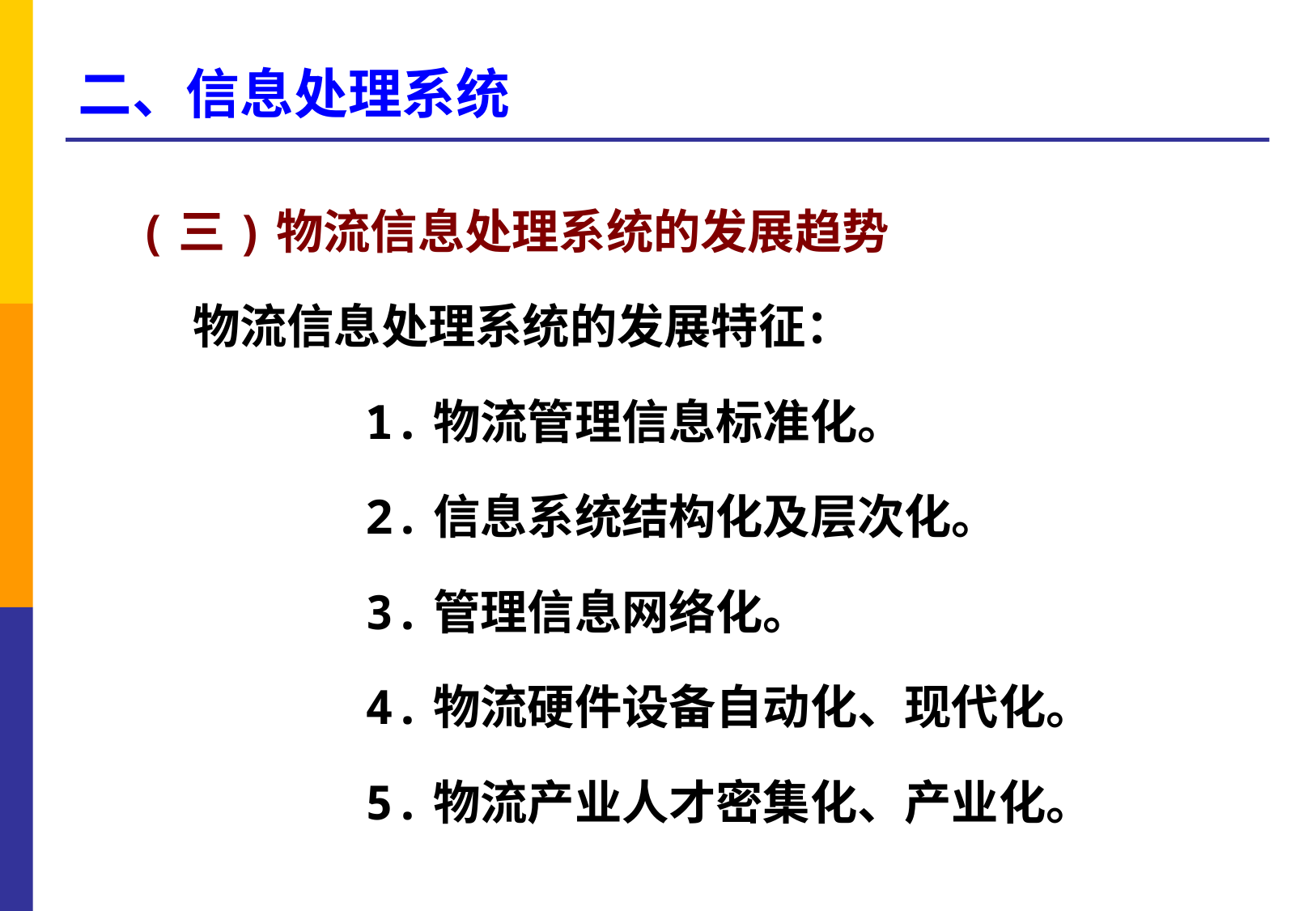

# 二、信息处理系统
(三)物流信息处理系统的发展趋势
    物流信息处理系统的发展特征：
        1.物流管理信息标准化。
        2.信息系统结构化及层次化。
        3.管理信息网络化。
        4.物流硬件设备自动化、现代化。
        5.物流产业人才密集化、产业化。